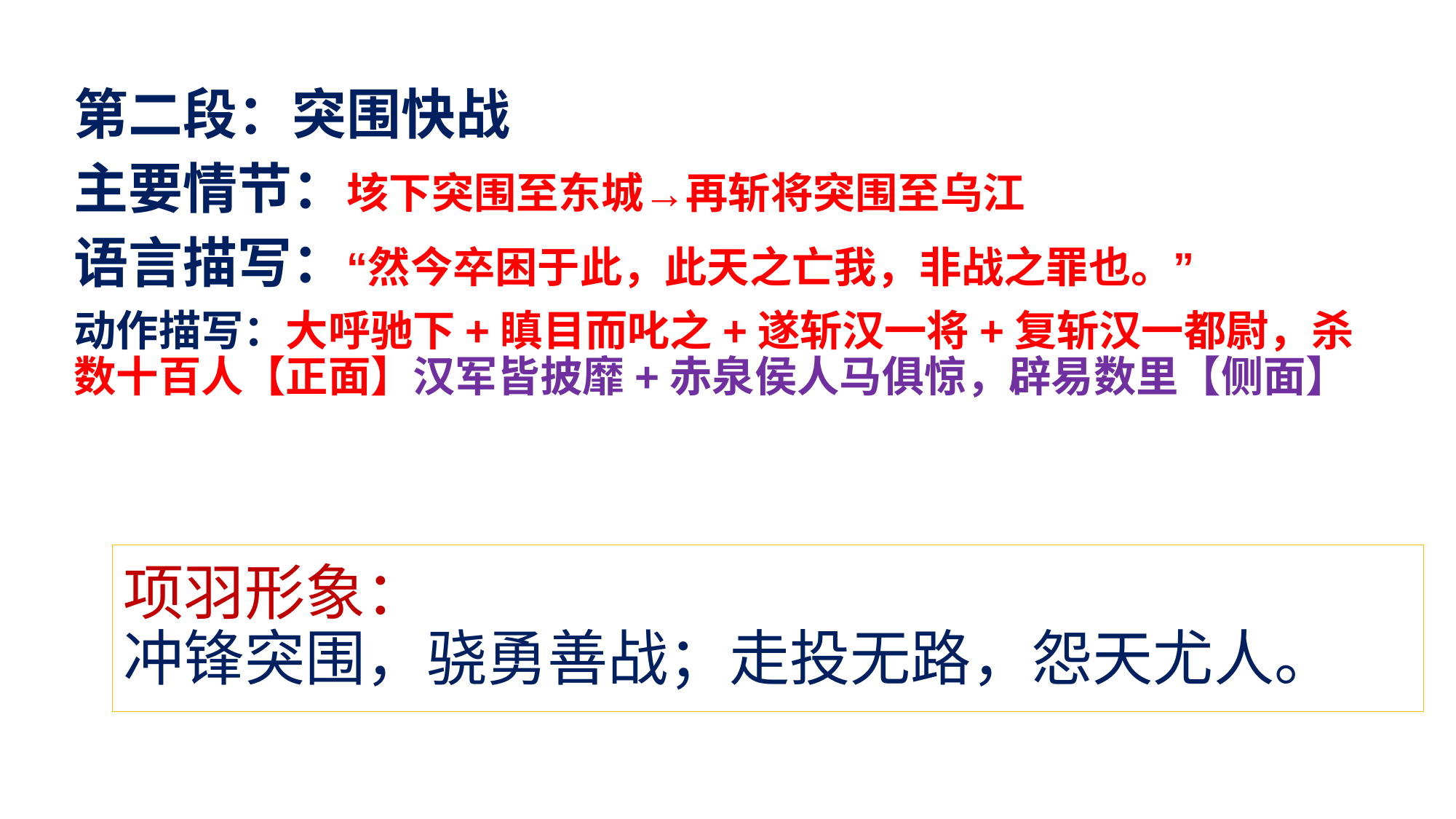

第二段：突围快战
主要情节：垓下突围至东城→再斩将突围至乌江
语言描写：“然今卒困于此，此天之亡我，非战之罪也。”
动作描写：大呼驰下+瞋目而叱之+遂斩汉一将+复斩汉一都尉，杀数十百人【正面】汉军皆披靡+赤泉侯人马俱惊，辟易数里【侧面】

项羽形象：
冲锋突围，骁勇善战；走投无路，怨天尤人。